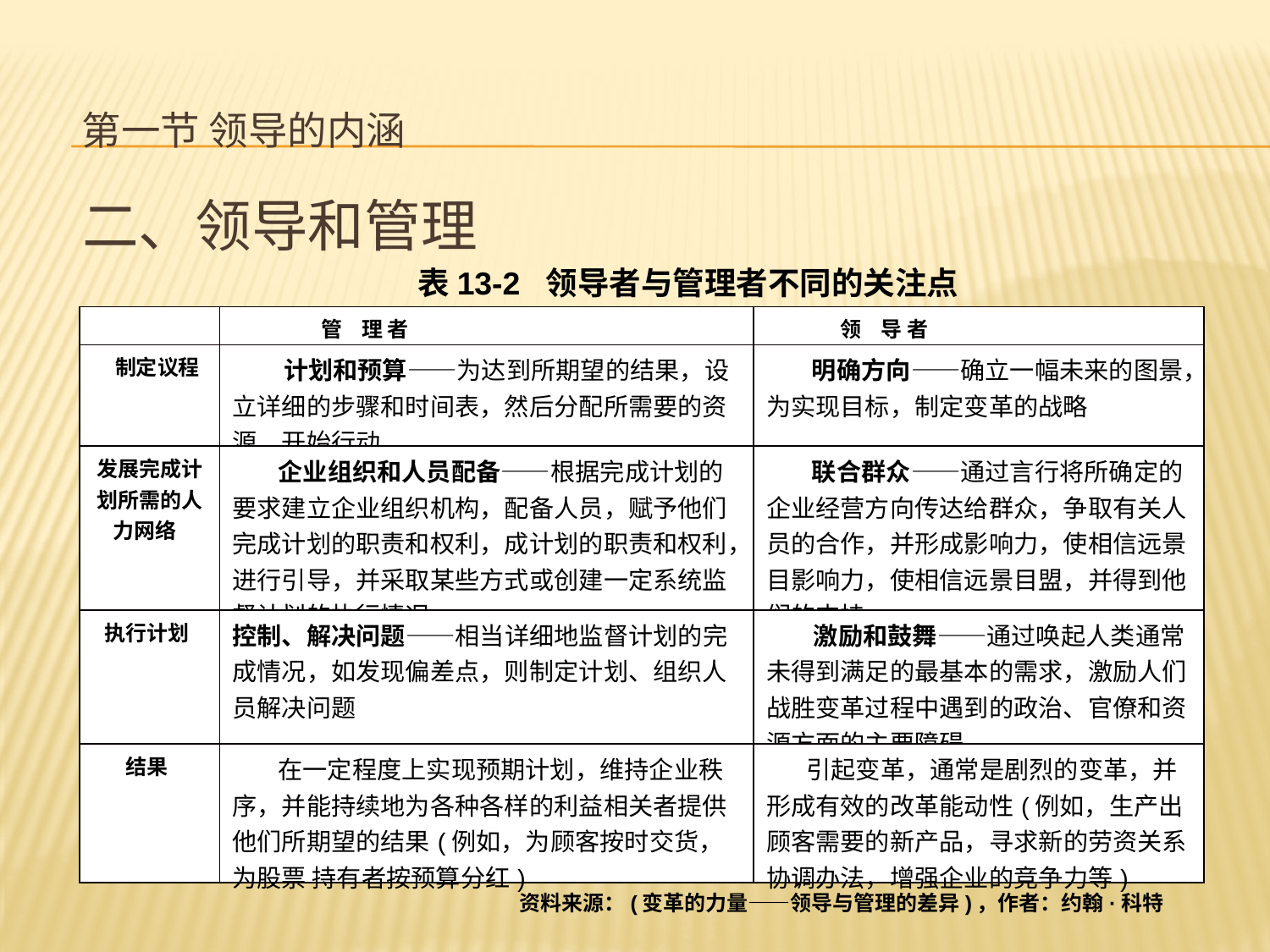

# 第一节 领导的内涵
二、领导和管理
表13-2  领导者与管理者不同的关注点
|  | 管 理 者 | 领 导 者 |
| --- | --- | --- |
| 制定议程 | 计划和预算——为达到所期望的结果，设立详细的步骤和时间表，然后分配所需要的资源，开始行动 | 明确方向——确立一幅未来的图景，为实现目标，制定变革的战略 |
| 发展完成计划所需的人力网络 | 企业组织和人员配备——根据完成计划的要求建立企业组织机构，配备人员，赋予他们完成计划的职责和权利，成计划的职责和权利，进行引导，并采取某些方式或创建一定系统监督计划的执行情况 | 联合群众——通过言行将所确定的企业经营方向传达给群众，争取有关人员的合作，并形成影响力，使相信远景目影响力，使相信远景目盟，并得到他们的支持 |
| 执行计划 | 控制、解决问题——相当详细地监督计划的完成情况，如发现偏差点，则制定计划、组织人员解决问题 | 激励和鼓舞——通过唤起人类通常未得到满足的最基本的需求，激励人们战胜变革过程中遇到的政治、官僚和资源方面的主要障碍 |
| 结果 | 在一定程度上实现预期计划，维持企业秩序，并能持续地为各种各样的利益相关者提供他们所期望的结果(例如，为顾客按时交货，为股票 持有者按预算分红) | 引起变革，通常是剧烈的变革，并形成有效的改革能动性(例如，生产出顾客需要的新产品，寻求新的劳资关系协调办法，增强企业的竞争力等) |
资料来源：(变革的力量——领导与管理的差异)，作者：约翰·科特